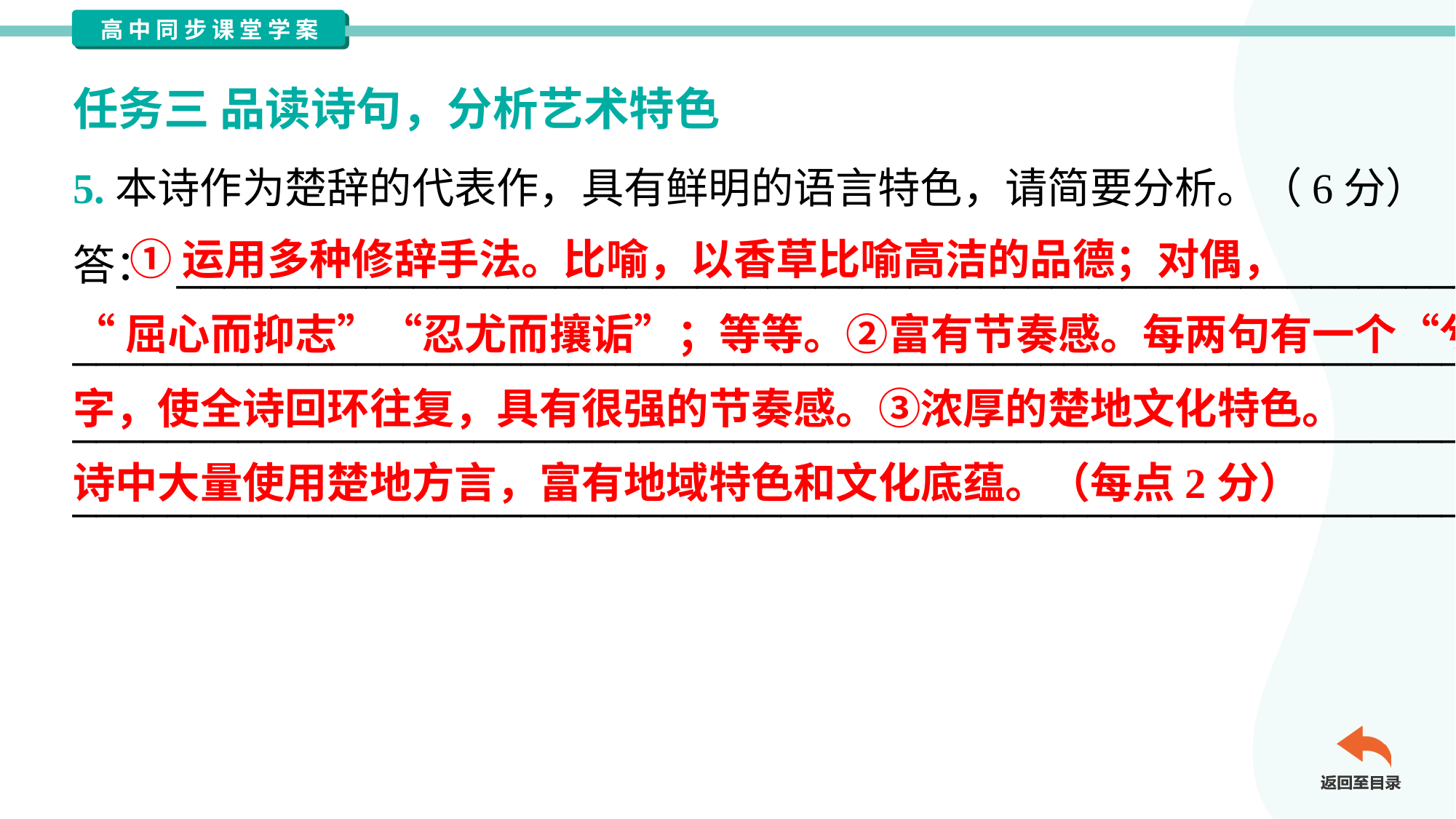

任务三 品读诗句，分析艺术特色
5.本诗作为楚辞的代表作，具有鲜明的语言特色，请简要分析。（6分）
答： ________________________________________________________
_____________________________________________________________
_____________________________________________________________
_____________________________________________________________
      ①运用多种修辞手法。比喻，以香草比喻高洁的品德；对偶，
“屈心而抑志”“忍尤而攘诟”；等等。②富有节奏感。每两句有一个“兮”
字，使全诗回环往复，具有很强的节奏感。③浓厚的楚地文化特色。
诗中大量使用楚地方言，富有地域特色和文化底蕴。（每点2分）